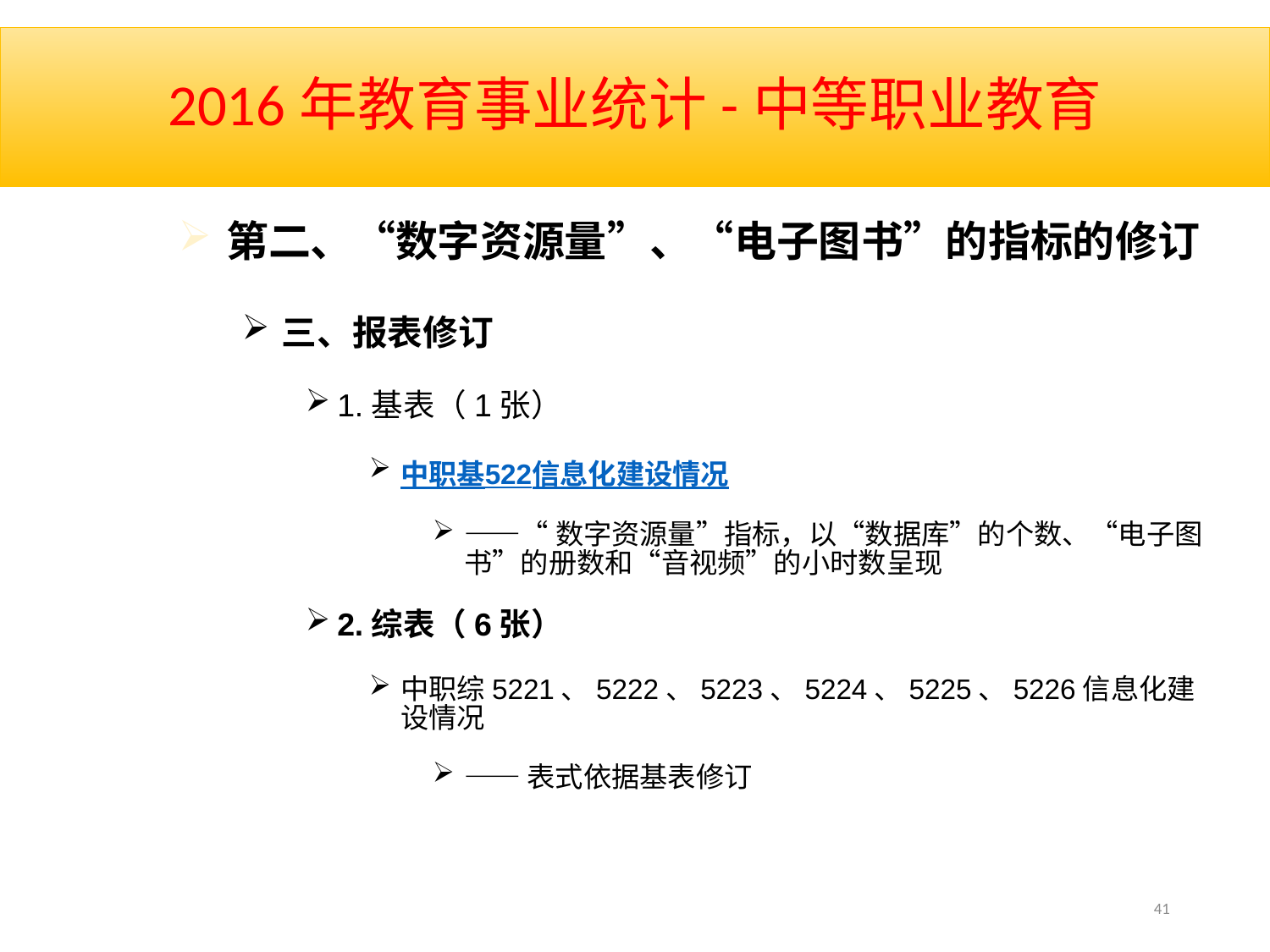

# 2016年教育事业统计-中等职业教育
第二、“数字资源量”、“电子图书”的指标的修订

三、报表修订

1.基表（1张）

中职基522信息化建设情况

——“数字资源量”指标，以“数据库”的个数、“电子图书”的册数和“音视频”的小时数呈现

2.综表（6张）

中职综5221、5222、5223、5224、5225、5226信息化建设情况

——表式依据基表修订
41